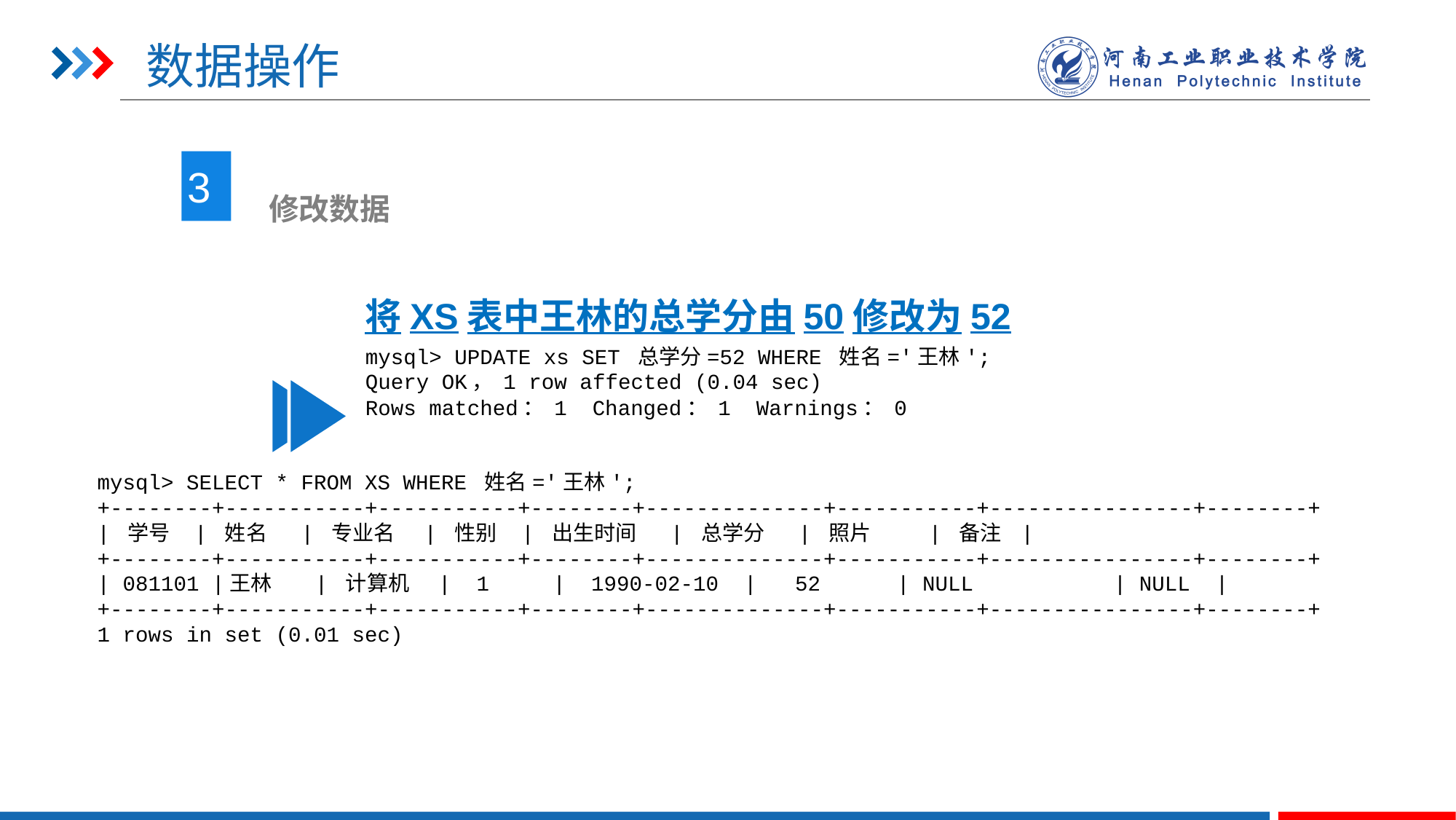

# 数据操作

3
  修改数据
将XS表中王林的总学分由50修改为52
mysql> UPDATE xs SET 总学分=52 WHERE 姓名='王林';
Query OK， 1 row affected (0.04 sec)
Rows matched： 1  Changed： 1  Warnings： 0

mysql> SELECT * FROM XS WHERE 姓名='王林';
+--------+-----------+-----------+--------+--------------+-----------+----------------+--------+
| 学号    | 姓名      | 专业名     | 性别    | 出生时间      | 总学分      | 照片           | 备注   |
+--------+-----------+-----------+--------+--------------+-----------+----------------+--------+
| 081101 |王林        | 计算机     |  1     |  1990-02-10  |   52      | NULL           | NULL  |
+--------+-----------+-----------+--------+--------------+-----------+----------------+--------+
1 rows in set (0.01 sec)